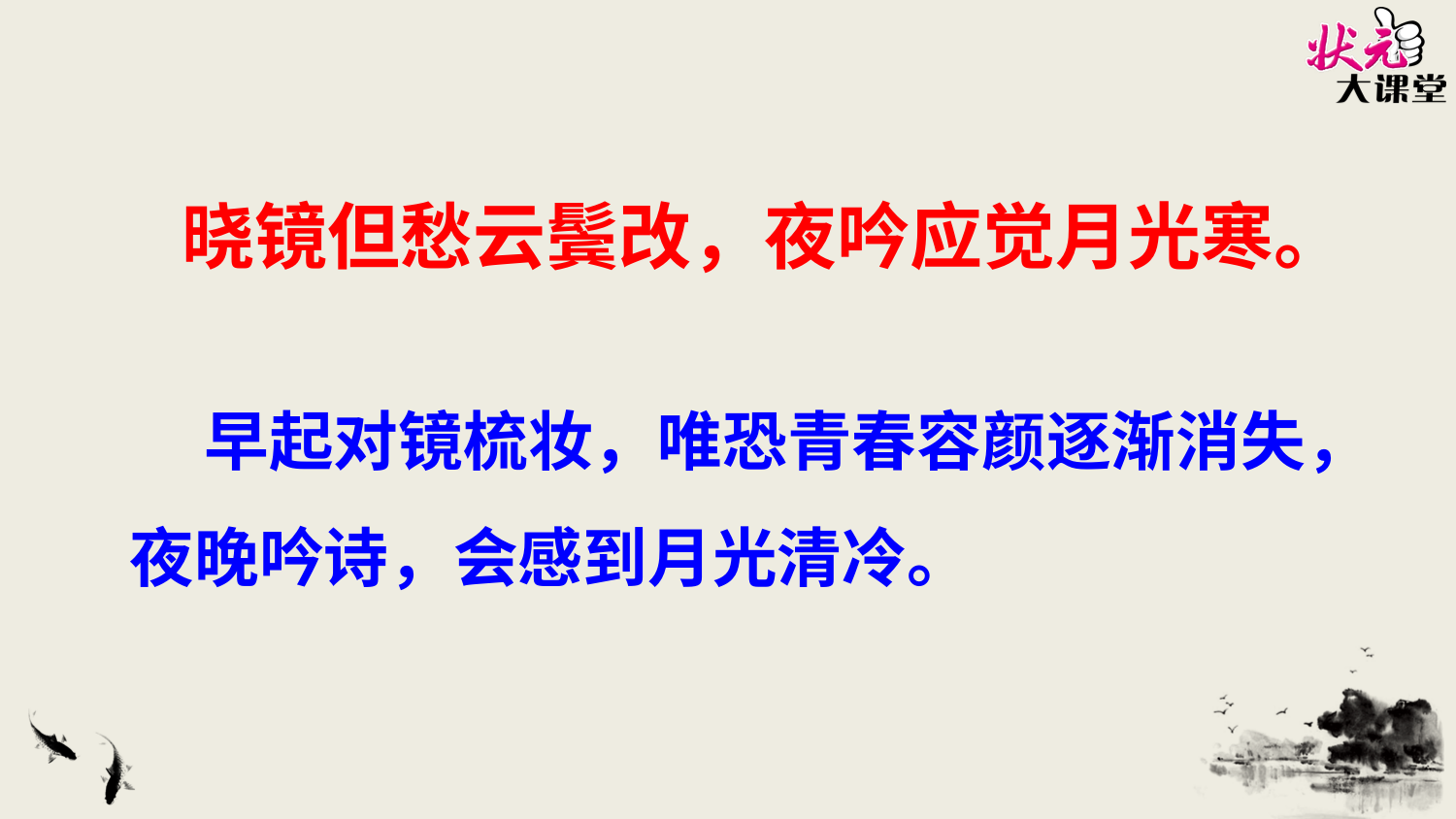

状元成才路
状元成才路
晓镜但愁云鬓改，夜吟应觉月光寒。
状元成才路
状元成才路
状元成才路
状元成才路
状元成才路
状元成才路
状元成才路
状元成才路
状元成才路
状元成才路
状元成才路
状元成才路
状元成才路
状元成才路
状元成才路
状元成才路
状元成才路
状元成才路
状元成才路
状元成才路
状元成才路
状元成才路
状元成才路
状元成才路
状元成才路
状元成才路
状元成才路
状元成才路
状元成才路
状元成才路
状元成才路
状元成才路
状元成才路
状元成才路
状元成才路
状元成才路
状元成才路
    早起对镜梳妆，唯恐青春容颜逐渐消失，夜晚吟诗，会感到月光清冷。
状元成才路
状元成才路
状元成才路
状元成才路
状元成才路
状元成才路
状元成才路
状元成才路
状元成才路
状元成才路
状元成才路
状元成才路
状元成才路
状元成才路
状元成才路
状元成才路
状元成才路
状元成才路
状元成才路
状元成才路
状元成才路
状元成才路
状元成才路
状元成才路
状元成才路
状元成才路
状元成才路
状元成才路
状元成才路
状元成才路
状元成才路
状元成才路
状元成才路
状元成才路
状元成才路
状元成才路
状元成才路
状元成才路
状元成才路
状元成才路
状元成才路
状元成才路
状元成才路
状元成才路
状元成才路
状元成才路
状元成才路
状元成才路
状元成才路
状元成才路
状元成才路
状元成才路
状元成才路
状元成才路
状元成才路
状元成才路
状元成才路
状元成才路
状元成才路
状元成才路
状元成才路